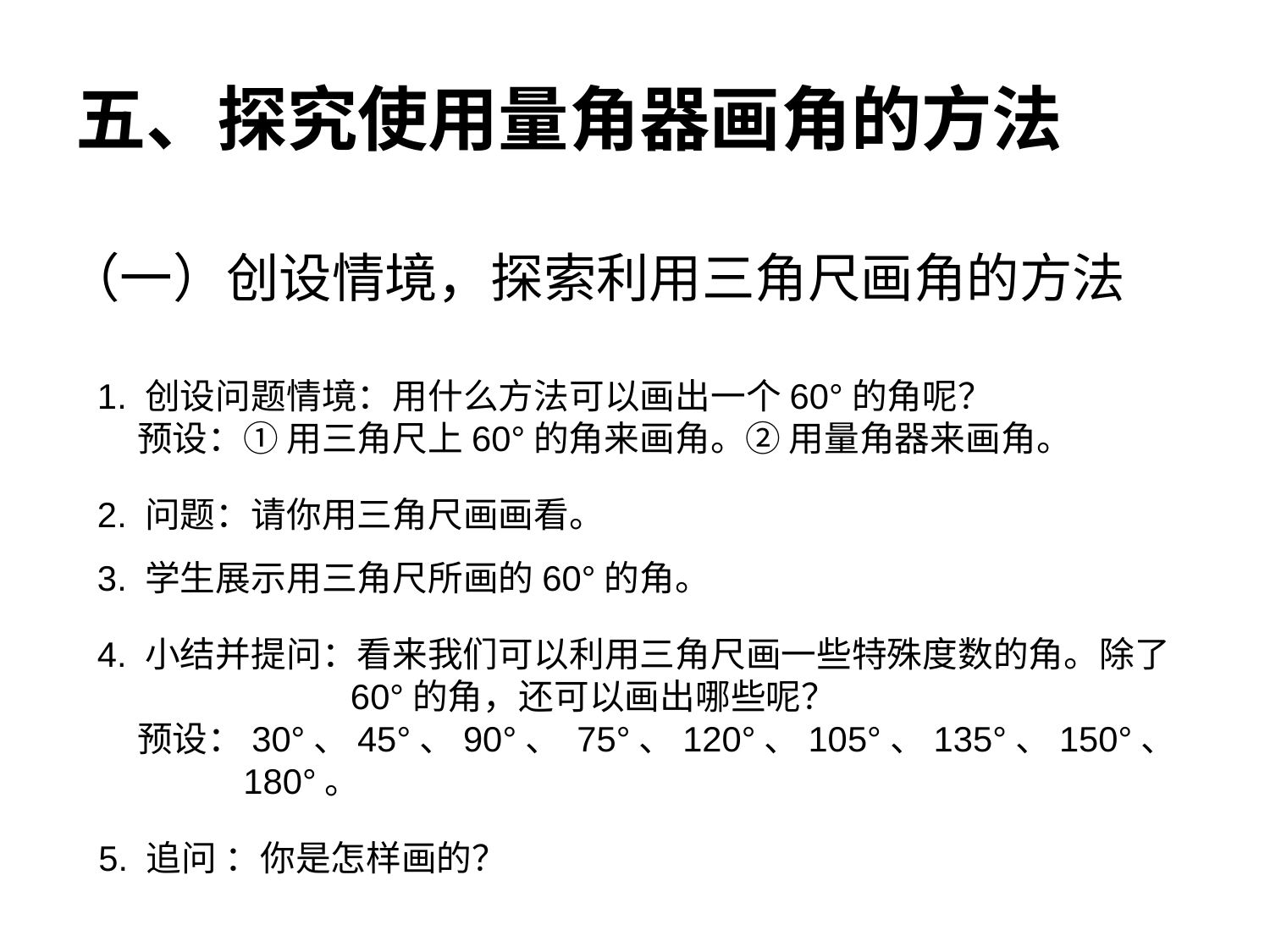

五、探究使用量角器画角的方法
（一）创设情境，探索利用三角尺画角的方法
1. 创设问题情境：用什么方法可以画出一个60°的角呢？
    预设：① 用三角尺上60°的角来画角。② 用量角器来画角。
2. 问题：请你用三角尺画画看。
3. 学生展示用三角尺所画的60°的角。
4. 小结并提问：看来我们可以利用三角尺画一些特殊度数的角。除了
                          60°的角，还可以画出哪些呢？
    预设：30°、45°、90°、 75°、120°、105°、135°、150°、
               180°。
5. 追问 ：你是怎样画的？